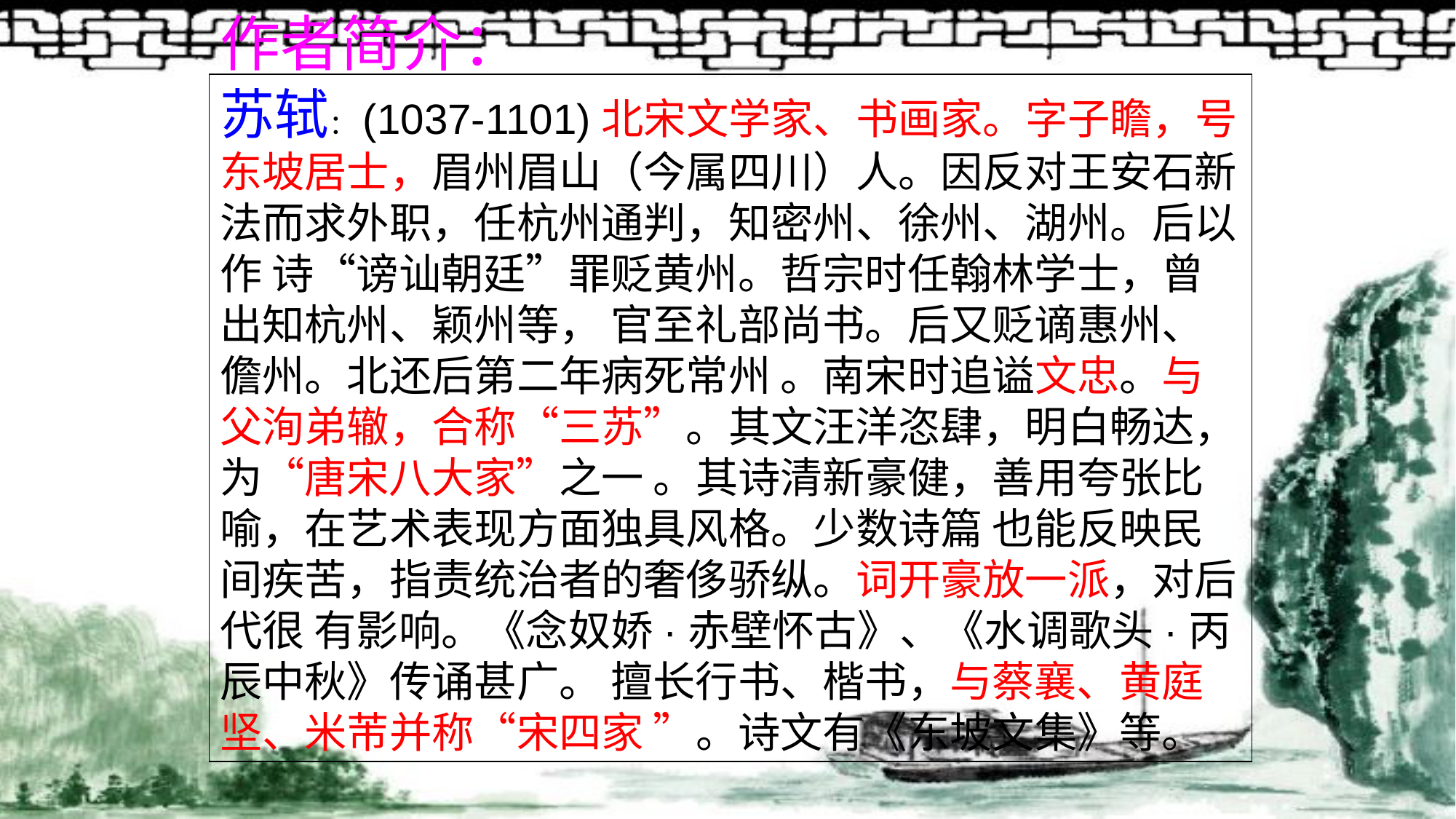

作者简介：
苏轼：(1037-1101)北宋文学家、书画家。字子瞻，号东坡居士，眉州眉山（今属四川）人。因反对王安石新法而求外职，任杭州通判，知密州、徐州、湖州。后以作 诗“谤讪朝廷”罪贬黄州。哲宗时任翰林学士，曾出知杭州、颖州等， 官至礼部尚书。后又贬谪惠州、儋州。北还后第二年病死常州 。南宋时追谥文忠。与父洵弟辙，合称“三苏”。其文汪洋恣肆，明白畅达，为“唐宋八大家”之一 。其诗清新豪健，善用夸张比喻，在艺术表现方面独具风格。少数诗篇 也能反映民间疾苦，指责统治者的奢侈骄纵。词开豪放一派，对后代很 有影响。《念奴娇·赤壁怀古》、《水调歌头·丙辰中秋》传诵甚广。 擅长行书、楷书，与蔡襄、黄庭坚、米芾并称“宋四家 ”。诗文有《东坡文集》等。